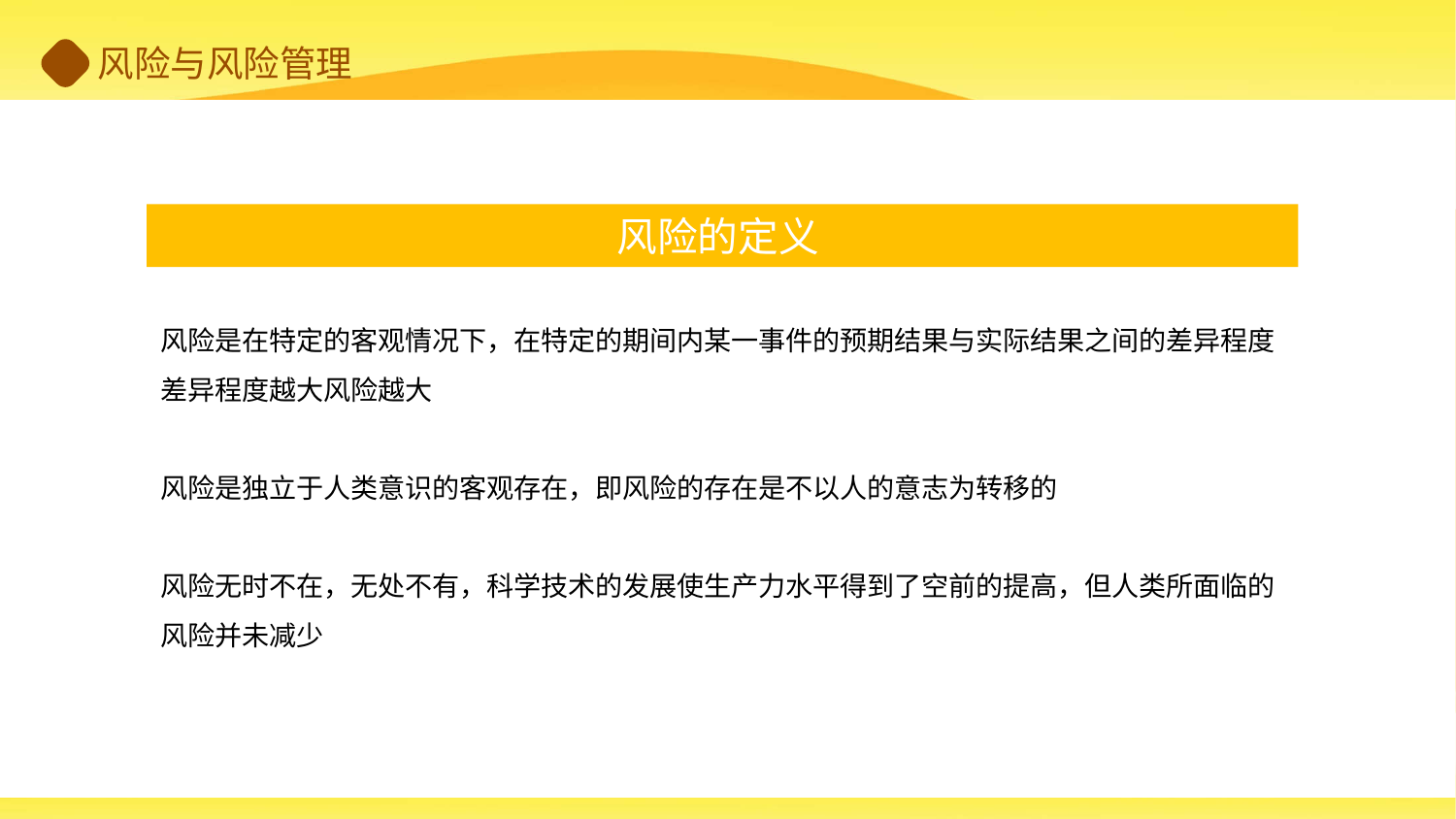

风险的定义
风险是在特定的客观情况下，在特定的期间内某一事件的预期结果与实际结果之间的差异程度差异程度越大风险越大

风险是独立于人类意识的客观存在，即风险的存在是不以人的意志为转移的

风险无时不在，无处不有，科学技术的发展使生产力水平得到了空前的提高，但人类所面临的风险并未减少